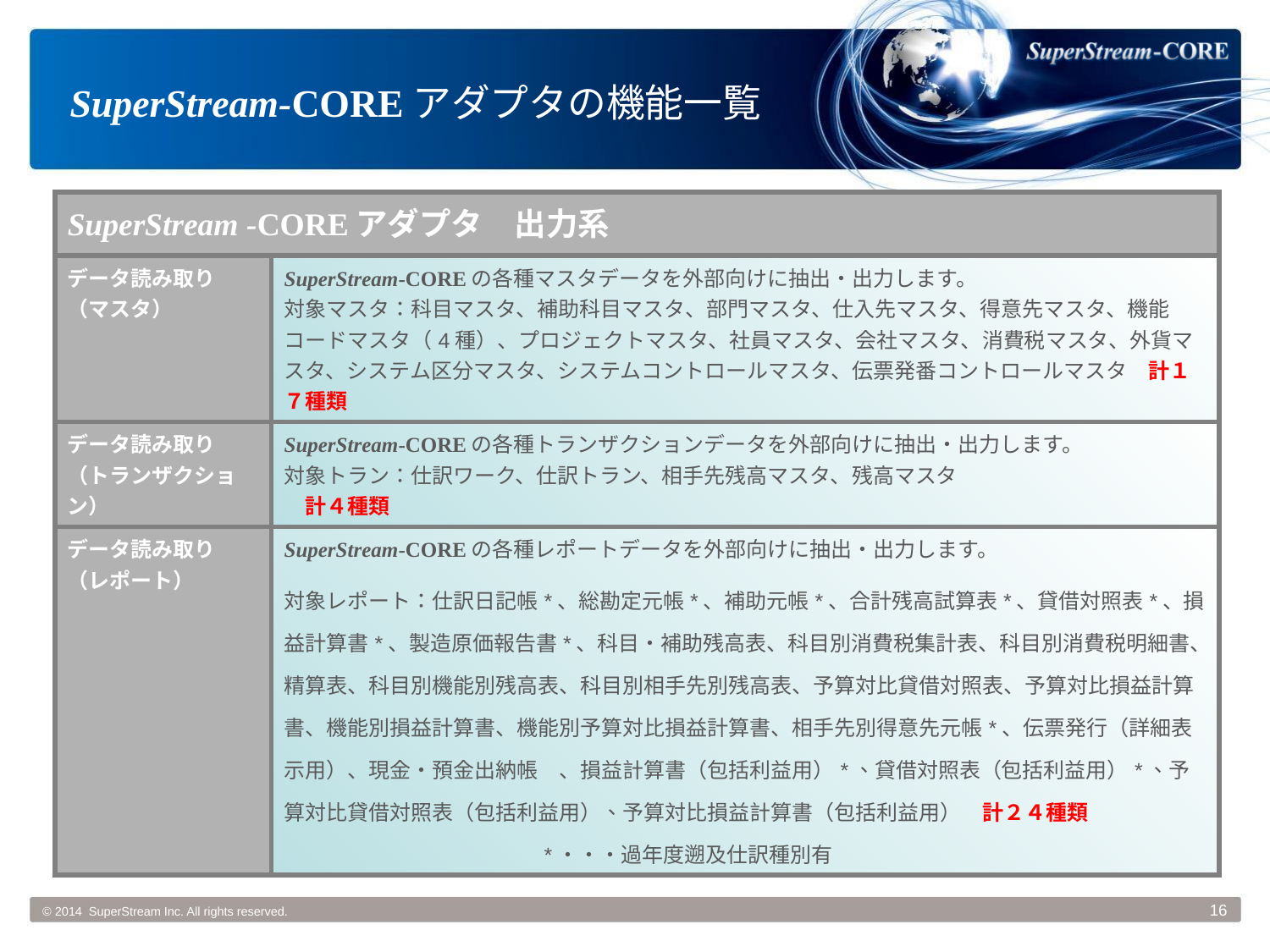

# SuperStream-COREアダプタの機能一覧
| SuperStream -COREアダプタ　出力系 |  |
| --- | --- |
| データ読み取り （マスタ） | SuperStream-COREの各種マスタデータを外部向けに抽出・出力します。 対象マスタ：科目マスタ、補助科目マスタ、部門マスタ、仕入先マスタ、得意先マスタ、機能コードマスタ（4種）、プロジェクトマスタ、社員マスタ、会社マスタ、消費税マスタ、外貨マスタ、システム区分マスタ、システムコントロールマスタ、伝票発番コントロールマスタ　計１７種類 |
| データ読み取り （トランザクション） | SuperStream-COREの各種トランザクションデータを外部向けに抽出・出力します。 対象トラン：仕訳ワーク、仕訳トラン、相手先残高マスタ、残高マスタ 　計４種類 |
| データ読み取り （レポート） | SuperStream-COREの各種レポートデータを外部向けに抽出・出力します。 対象レポート：仕訳日記帳\*、総勘定元帳\*、補助元帳\*、合計残高試算表\*、貸借対照表\*、損益計算書\*、製造原価報告書\*、科目・補助残高表、科目別消費税集計表、科目別消費税明細書、精算表、科目別機能別残高表、科目別相手先別残高表、予算対比貸借対照表、予算対比損益計算書、機能別損益計算書、機能別予算対比損益計算書、相手先別得意先元帳\*、伝票発行（詳細表示用）、現金・預金出納帳　、損益計算書（包括利益用）\*、貸借対照表（包括利益用）\*、予算対比貸借対照表（包括利益用）、予算対比損益計算書（包括利益用）　計２４種類 　　　　　　　　　　　　　　　　　\*・・・過年度遡及仕訳種別有 |
© 2014  SuperStream Inc. All rights reserved.
16